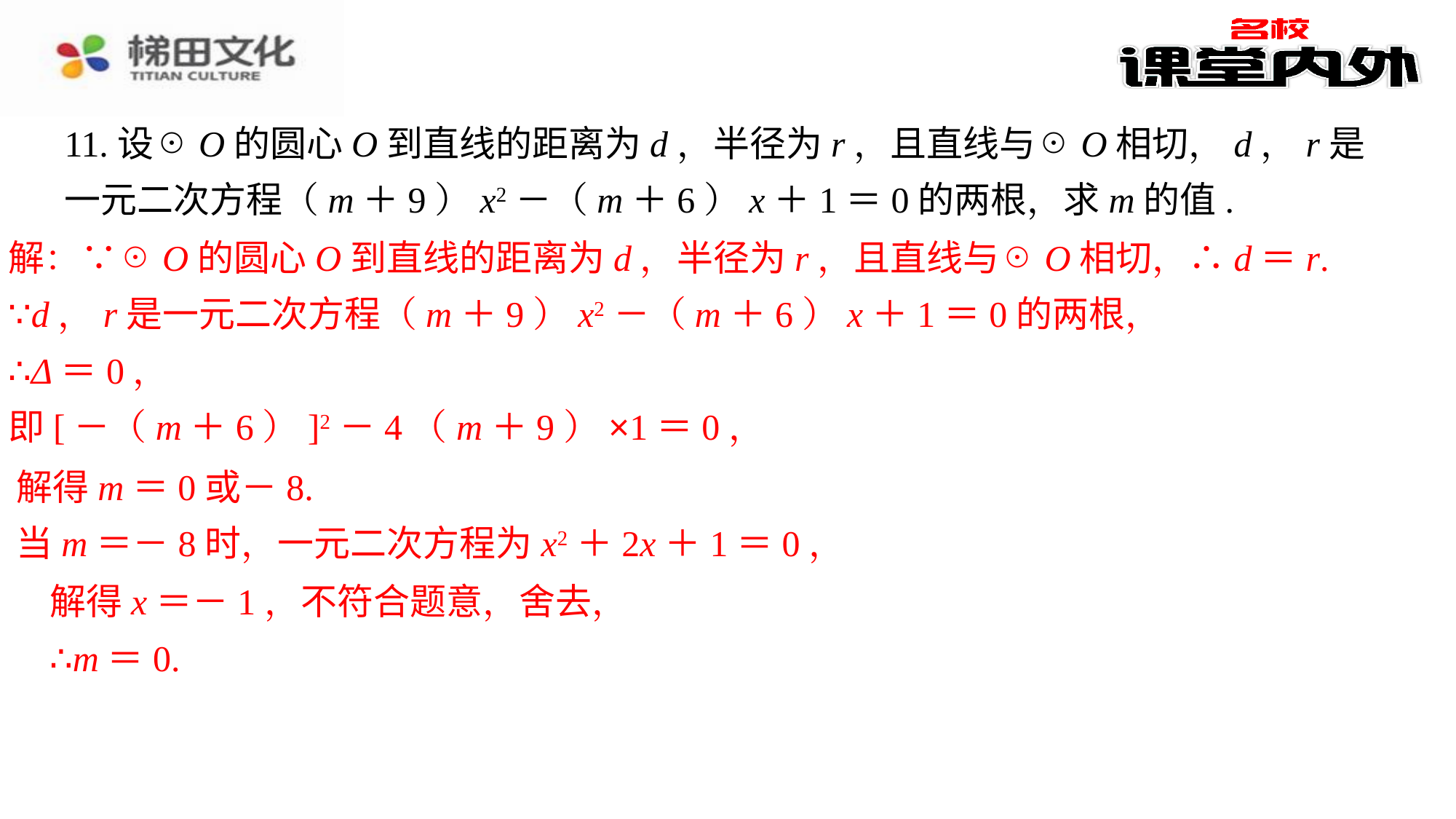

11.设☉O的圆心O到直线的距离为d，半径为r，且直线与☉O相切，d，r是一元二次方程（m＋9）x2－（m＋6）x＋1＝0的两根，求m的值.
解：∵☉O的圆心O到直线的距离为d，半径为r，且直线与☉O相切，∴d＝r.
∵d，r是一元二次方程（m＋9）x2－（m＋6）x＋1＝0的两根，
∴Δ＝0，
即[－（m＋6）]2－4（m＋9）×1＝0，
解得m＝0或－8.
当m＝－8时，一元二次方程为x2＋2x＋1＝0，
解得x＝－1，不符合题意，舍去，
∴m＝0.